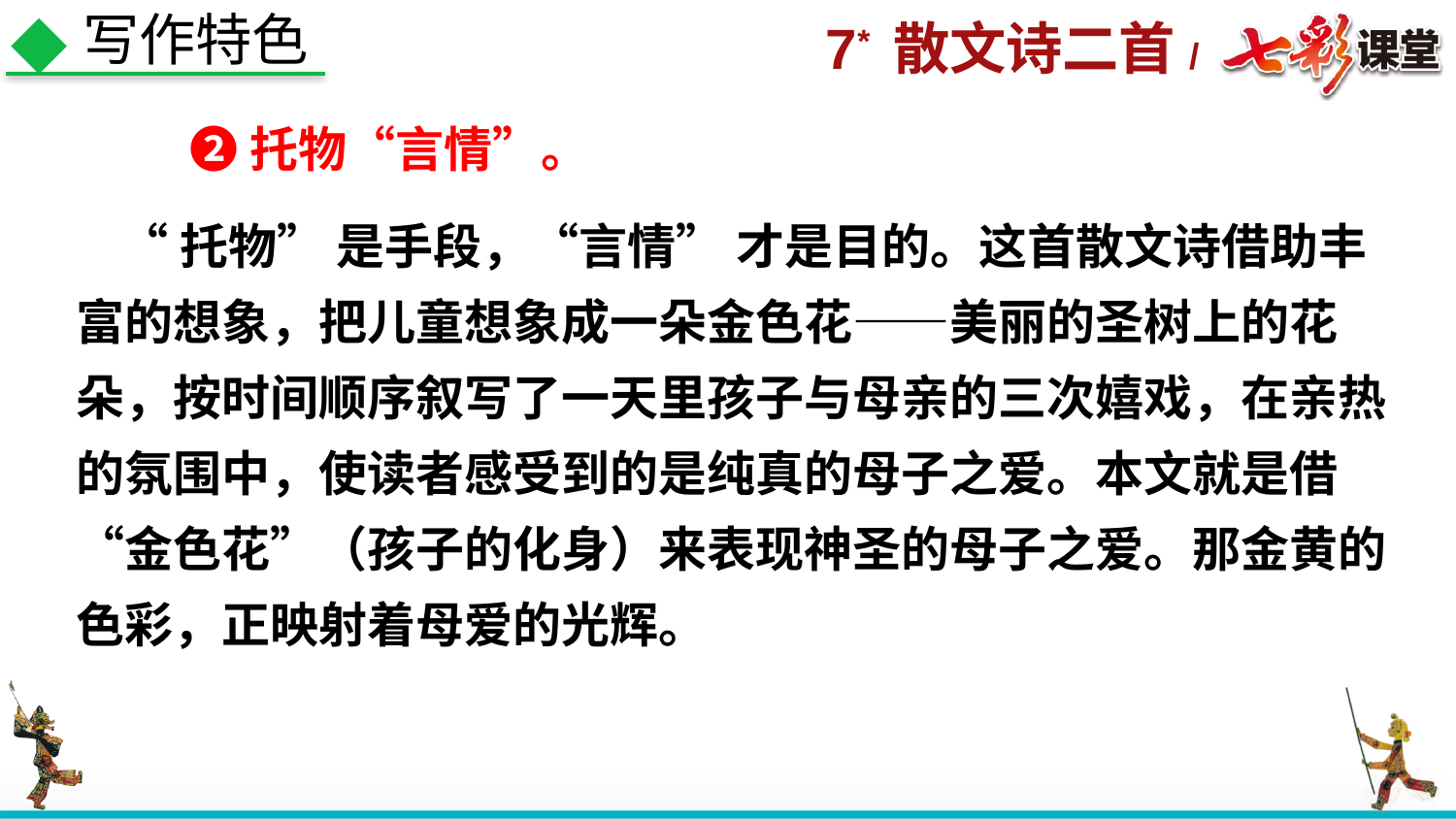

写作特色

❷托物“言情”。
    “托物” 是手段，“言情” 才是目的。这首散文诗借助丰富的想象，把儿童想象成一朵金色花——美丽的圣树上的花朵，按时间顺序叙写了一天里孩子与母亲的三次嬉戏，在亲热的氛围中，使读者感受到的是纯真的母子之爱。本文就是借“金色花”（孩子的化身）来表现神圣的母子之爱。那金黄的色彩，正映射着母爱的光辉。